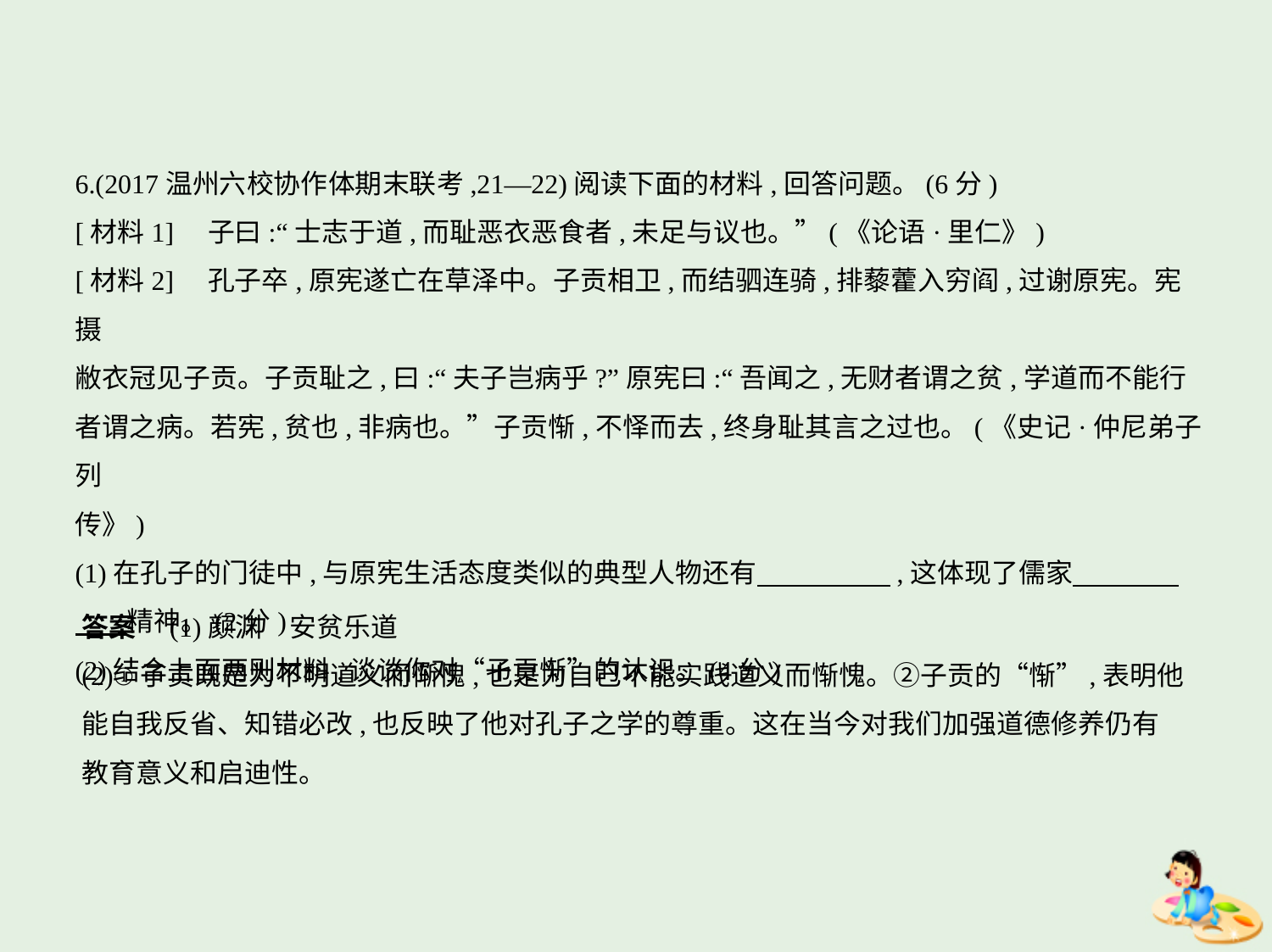

6.(2017温州六校协作体期末联考,21—22)阅读下面的材料,回答问题。(6分)
[材料1]    子曰:“士志于道,而耻恶衣恶食者,未足与议也。”(《论语·里仁》)
[材料2]    孔子卒,原宪遂亡在草泽中。子贡相卫,而结驷连骑,排藜藿入穷阎,过谢原宪。宪摄
敝衣冠见子贡。子贡耻之,曰:“夫子岂病乎?”原宪曰:“吾闻之,无财者谓之贫,学道而不能行
者谓之病。若宪,贫也,非病也。”子贡惭,不怿而去,终身耻其言之过也。(《史记·仲尼弟子列
传》)
(1)在孔子的门徒中,与原宪生活态度类似的典型人物还有　　　　    ,这体现了儒家　　　    
　    精神。(2分)
(2)结合上面两则材料,谈谈你对“子贡惭”的认识。(4分)
答案　(1)颜渊　安贫乐道
(2)①子贡既是为不明道义而惭愧,也是为自己不能实践道义而惭愧。②子贡的“惭”,表明他
能自我反省、知错必改,也反映了他对孔子之学的尊重。这在当今对我们加强道德修养仍有
教育意义和启迪性。